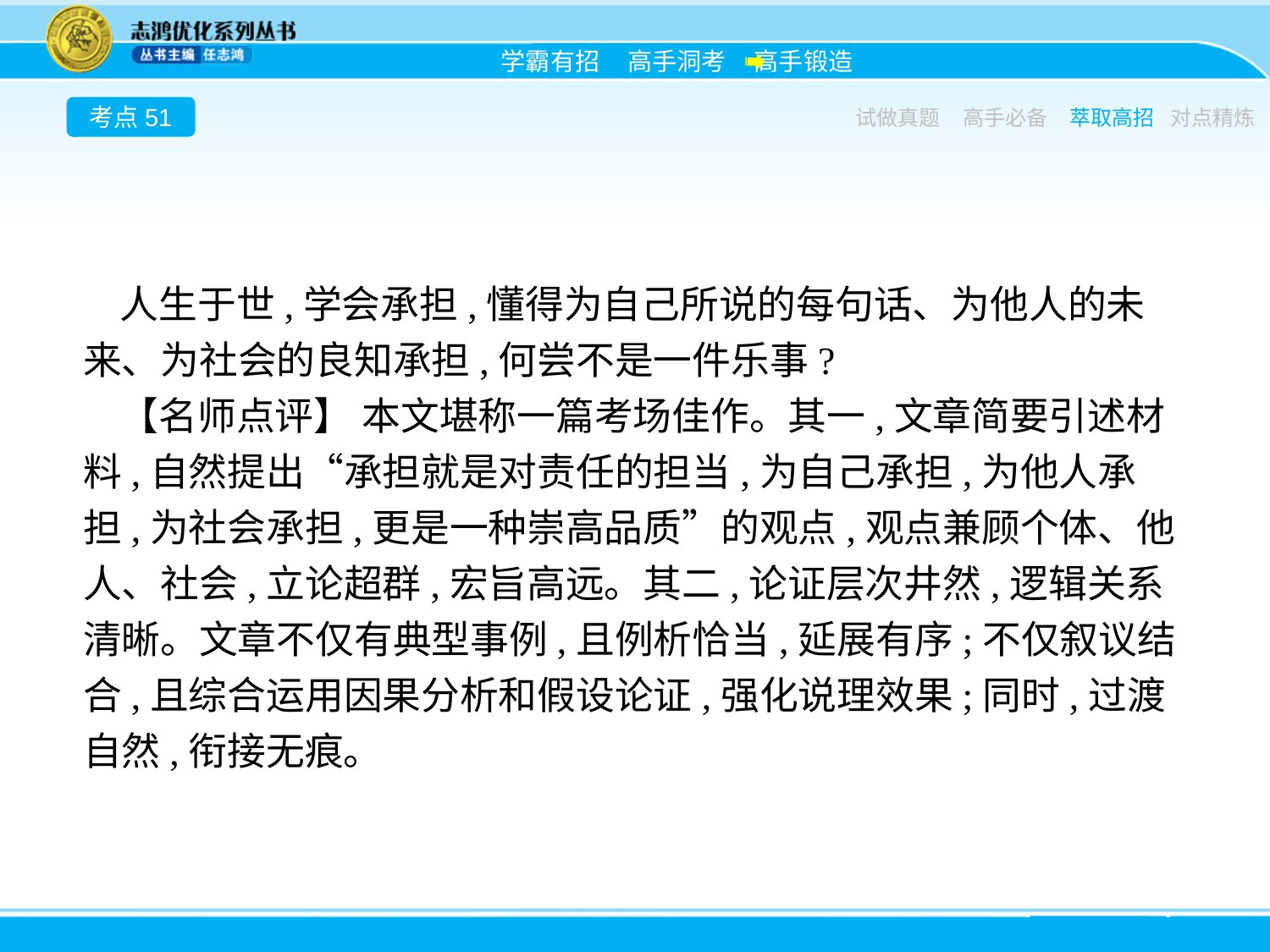

考点51
试做真题
高手必备
萃取高招
对点精炼
人生于世,学会承担,懂得为自己所说的每句话、为他人的未来、为社会的良知承担,何尝不是一件乐事?
【名师点评】 本文堪称一篇考场佳作。其一,文章简要引述材料,自然提出“承担就是对责任的担当,为自己承担,为他人承担,为社会承担,更是一种崇高品质”的观点,观点兼顾个体、他人、社会,立论超群,宏旨高远。其二,论证层次井然,逻辑关系清晰。文章不仅有典型事例,且例析恰当,延展有序;不仅叙议结合,且综合运用因果分析和假设论证,强化说理效果;同时,过渡自然,衔接无痕。